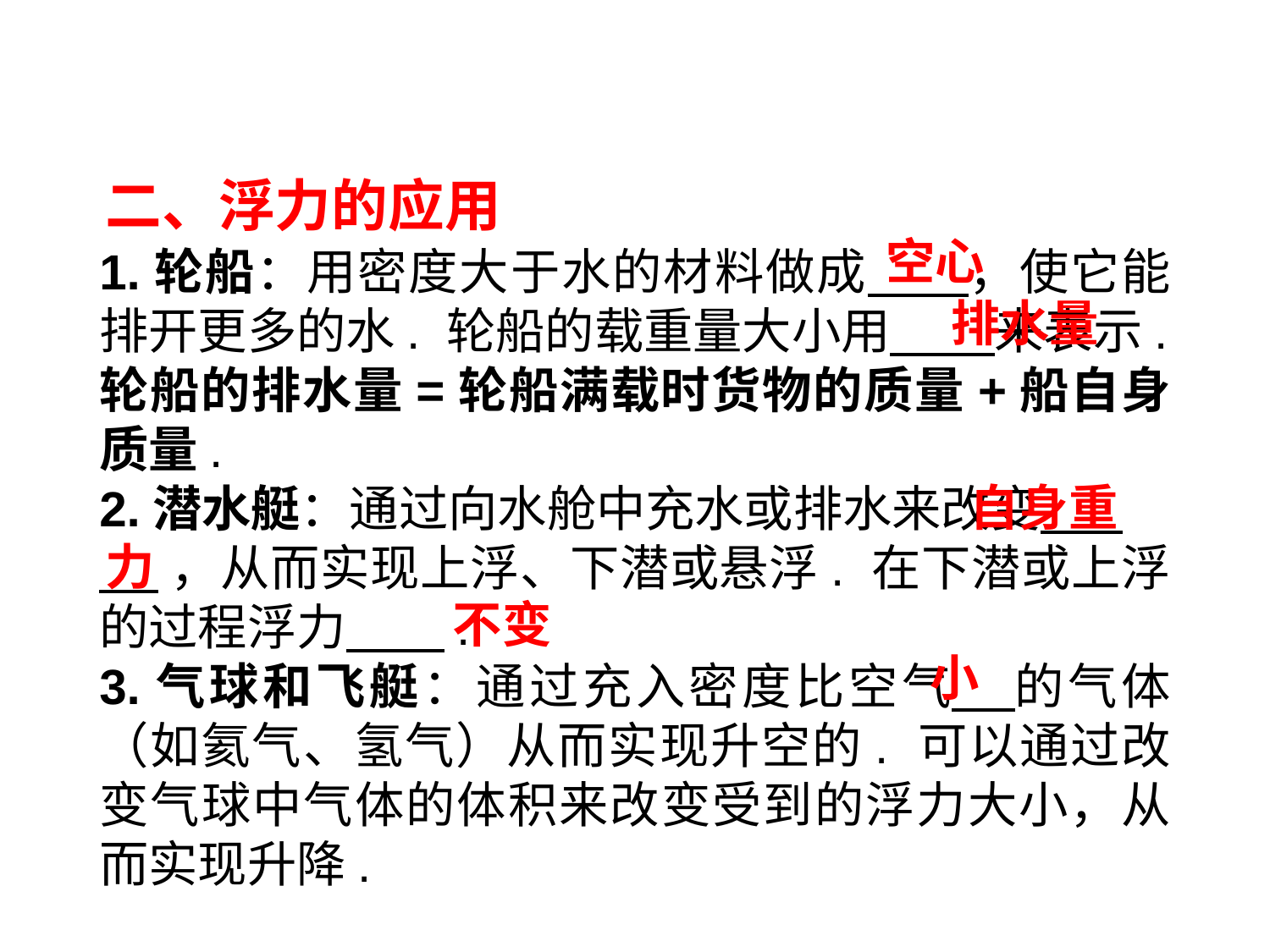

二、浮力的应用
空心
1.轮船：用密度大于水的材料做成　    ，使它能排开更多的水. 轮船的载重量大小用　     来表示.轮船的排水量=轮船满载时货物的质量+船自身质量.
2.潜水艇：通过向水舱中充水或排水来改变　   .
     ，从而实现上浮、下潜或悬浮. 在下潜或上浮的过程浮力         .
3.气球和飞艇：通过充入密度比空气    的气体（如氦气、氢气）从而实现升空的. 可以通过改变气球中气体的体积来改变受到的浮力大小，从而实现升降.
排水量
                                                                            自身重力
不变
小